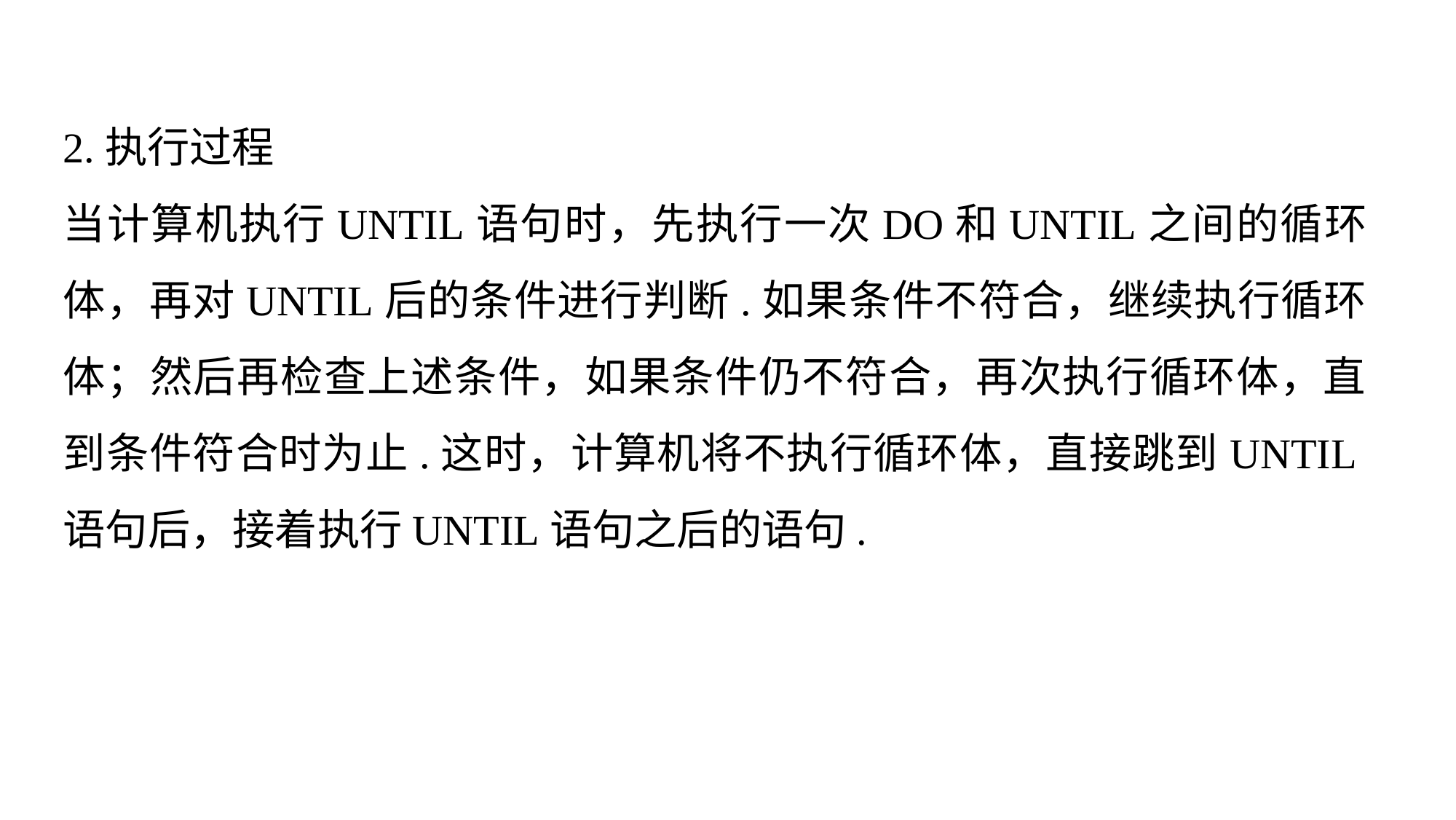

2.执行过程
当计算机执行UNTIL语句时，先执行一次DO和UNTIL之间的循环体，再对UNTIL后的条件进行判断.如果条件不符合，继续执行循环体；然后再检查上述条件，如果条件仍不符合，再次执行循环体，直到条件符合时为止.这时，计算机将不执行循环体，直接跳到UNTIL语句后，接着执行UNTIL语句之后的语句.